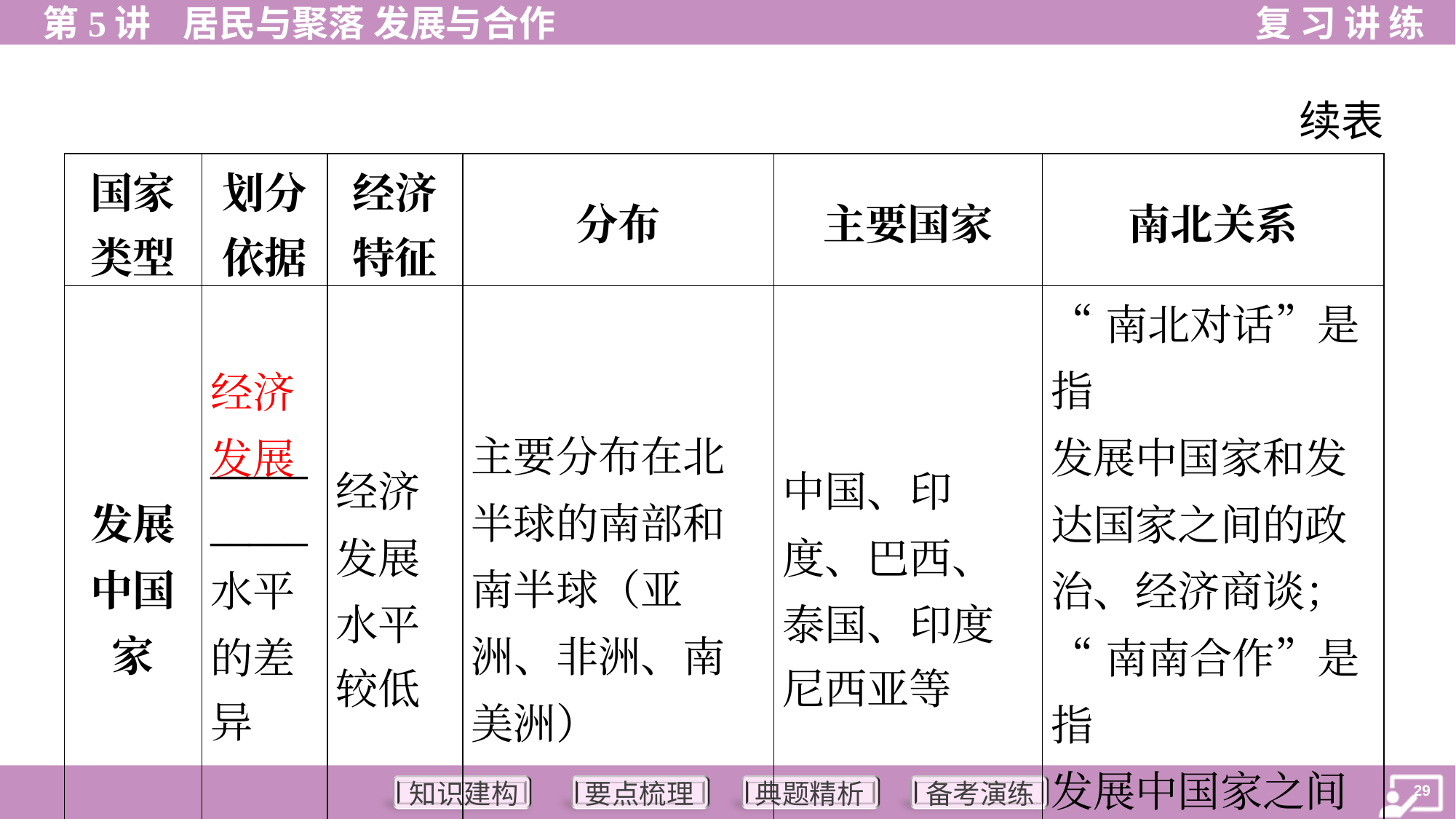

续表
| 国家 类型 | 划分 依据 | 经济 特征 | 分布 | 主要国家 | 南北关系 |
| --- | --- | --- | --- | --- | --- |
| 发展 中国 家 | \_\_\_\_\_ \_\_\_\_\_ 水平 的差 异 | 经济 发展 水平 较低 | 主要分布在北 半球的南部和 南半球（亚洲、非洲、南美洲） | 中国、印 度、巴西、 泰国、印度 尼西亚等 | “南北对话”是指 发展中国家和发 达国家之间的政 治、经济商谈； “南南合作”是指 发展中国家之间 的互助合作 |
经济发展